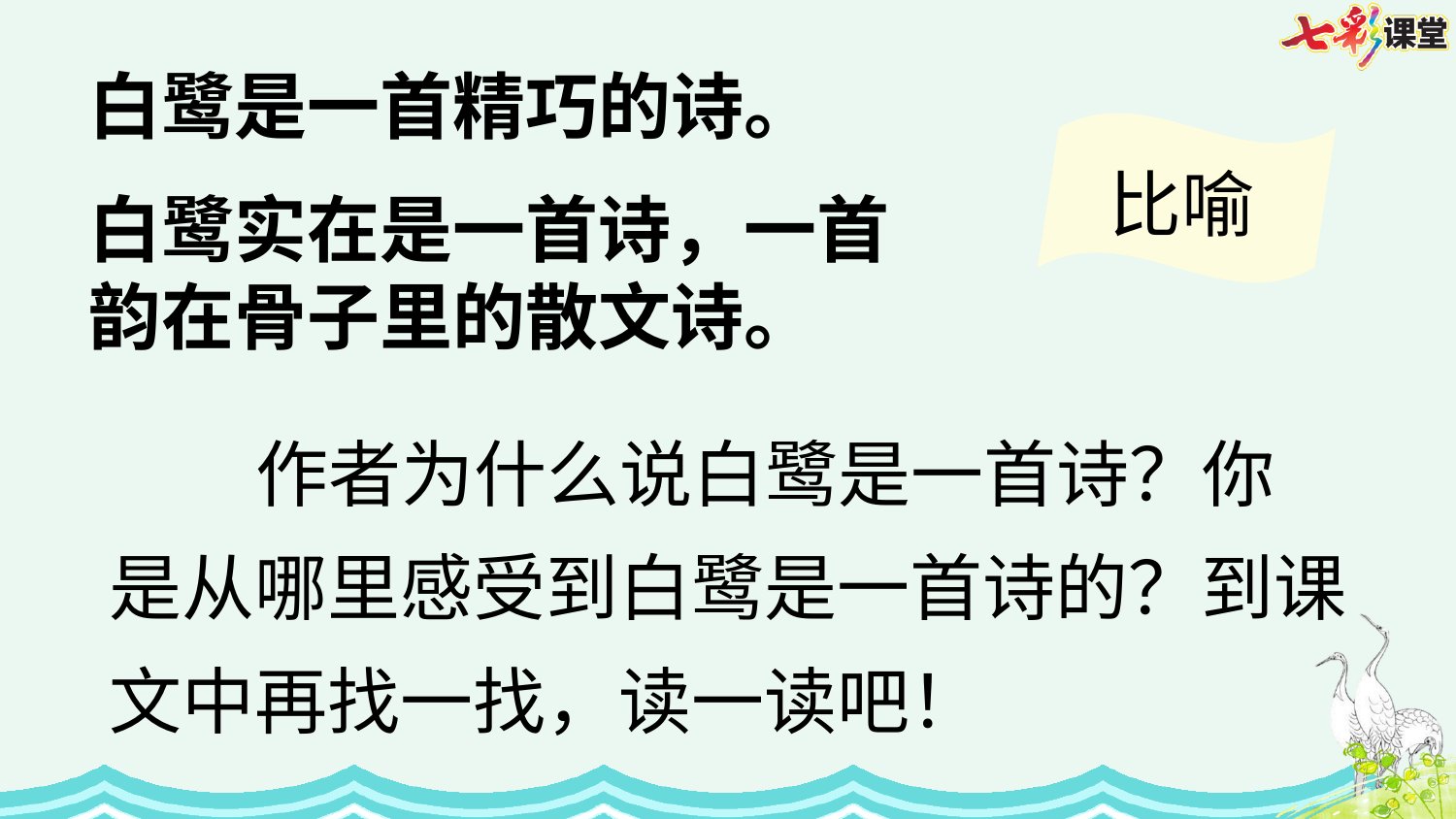

白鹭是一首精巧的诗。

比喻
白鹭实在是一首诗，一首韵在骨子里的散文诗。
        作者为什么说白鹭是一首诗？你是从哪里感受到白鹭是一首诗的？到课文中再找一找，读一读吧！